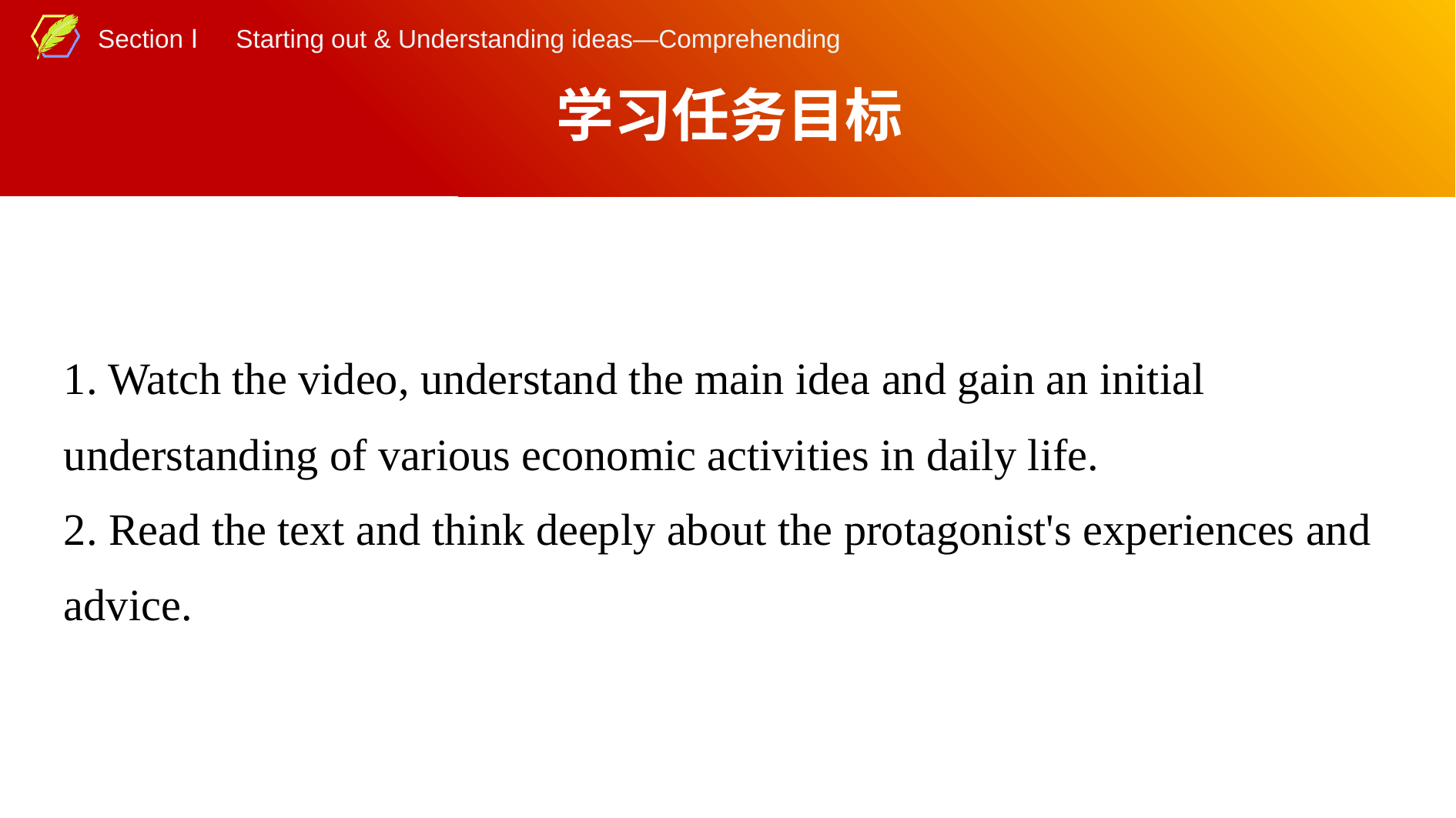

学习任务目标
1. Watch the video, understand the main idea and gain an initial understanding of various economic activities in daily life.
2. Read the text and think deeply about the protagonist's experiences and advice.